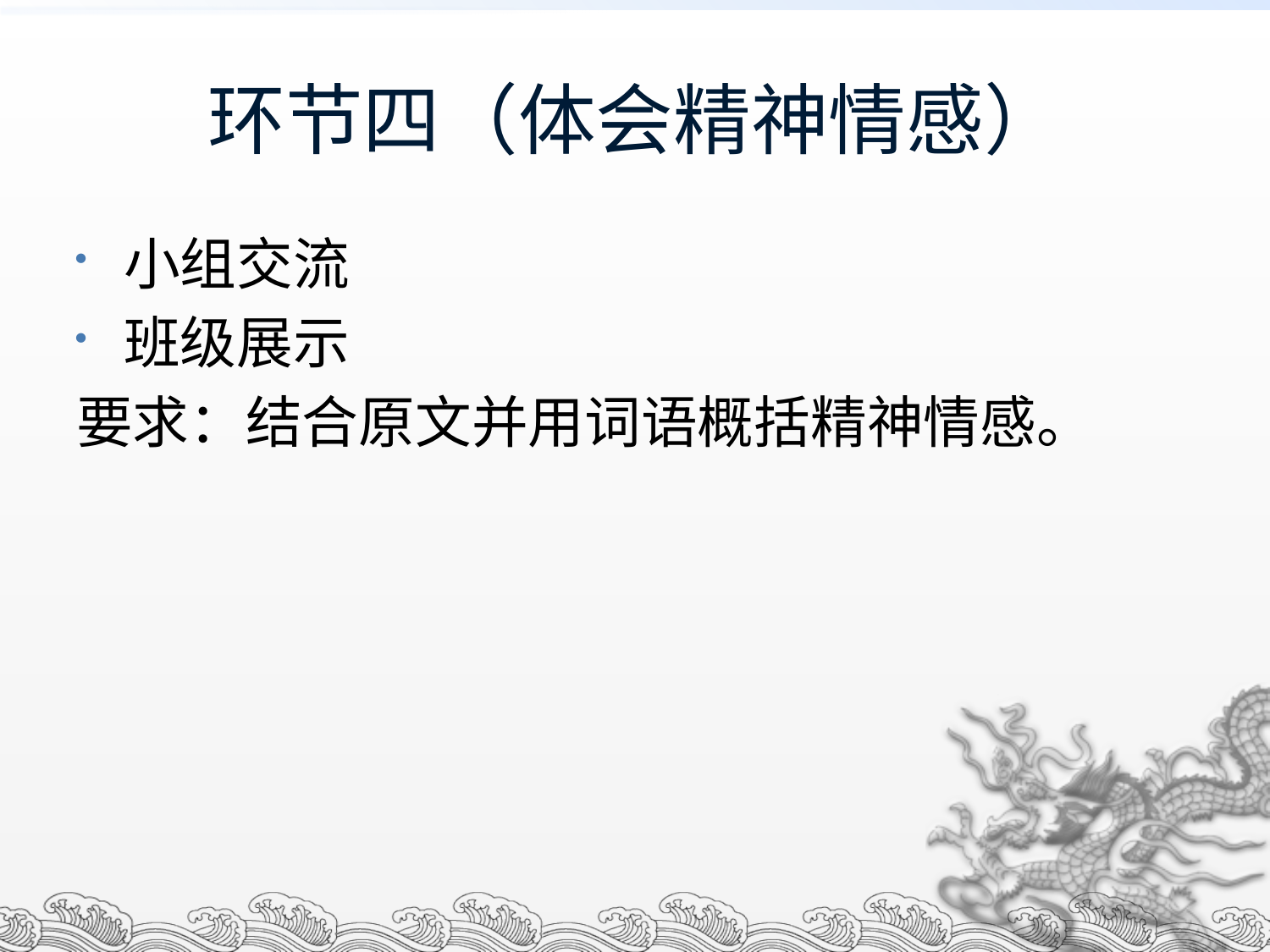

# 环节四（体会精神情感）
小组交流
班级展示
要求：结合原文并用词语概括精神情感。